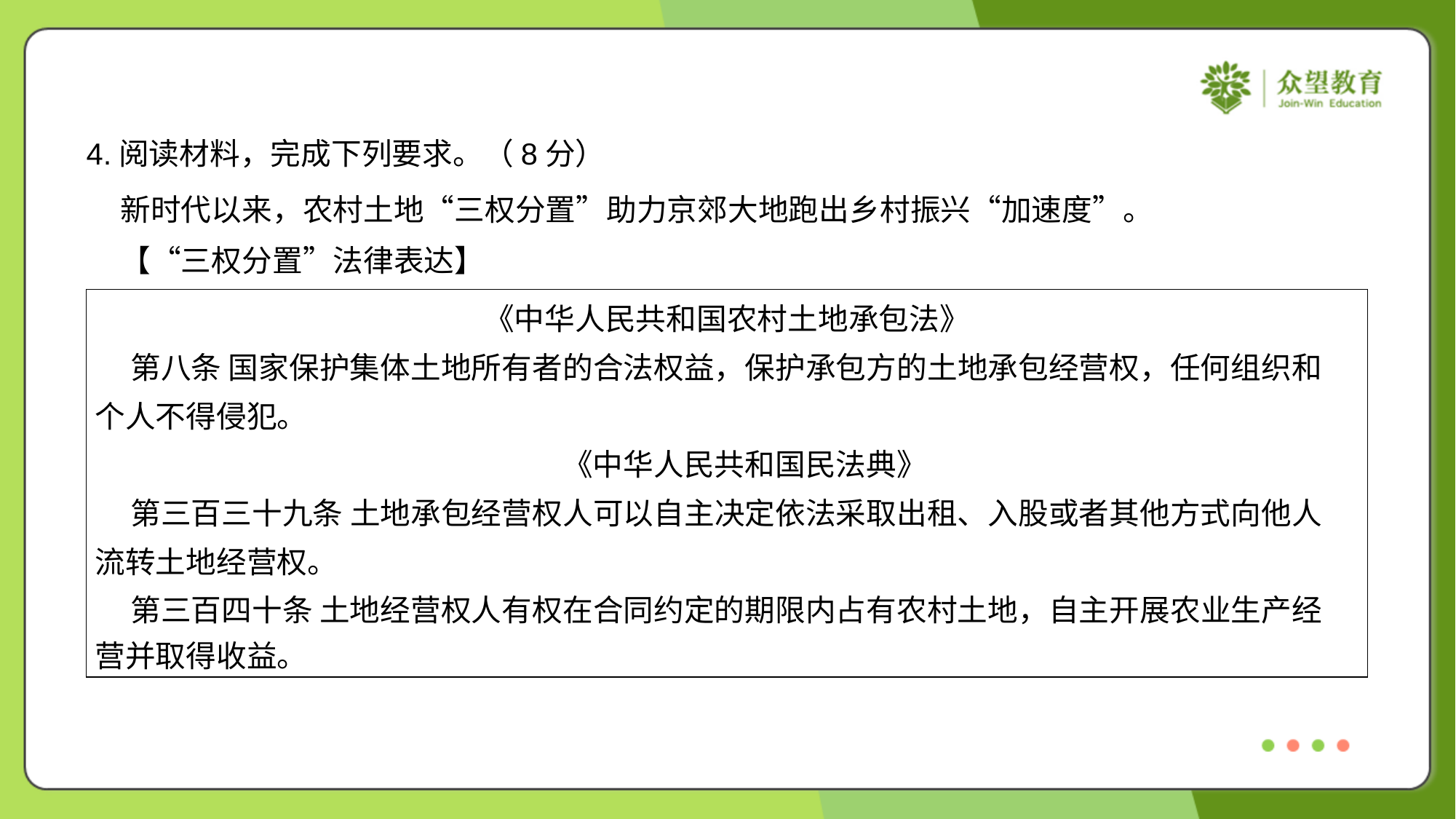

4.阅读材料，完成下列要求。（8分）
    新时代以来，农村土地“三权分置”助力京郊大地跑出乡村振兴“加速度”。
    【“三权分置”法律表达】
| 《中华人民共和国农村土地承包法》 第八条 国家保护集体土地所有者的合法权益，保护承包方的土地承包经营权，任何组织和 个人不得侵犯。 《中华人民共和国民法典》 第三百三十九条 土地承包经营权人可以自主决定依法采取出租、入股或者其他方式向他人 流转土地经营权。 第三百四十条 土地经营权人有权在合同约定的期限内占有农村土地，自主开展农业生产经 营并取得收益。 |
| --- |